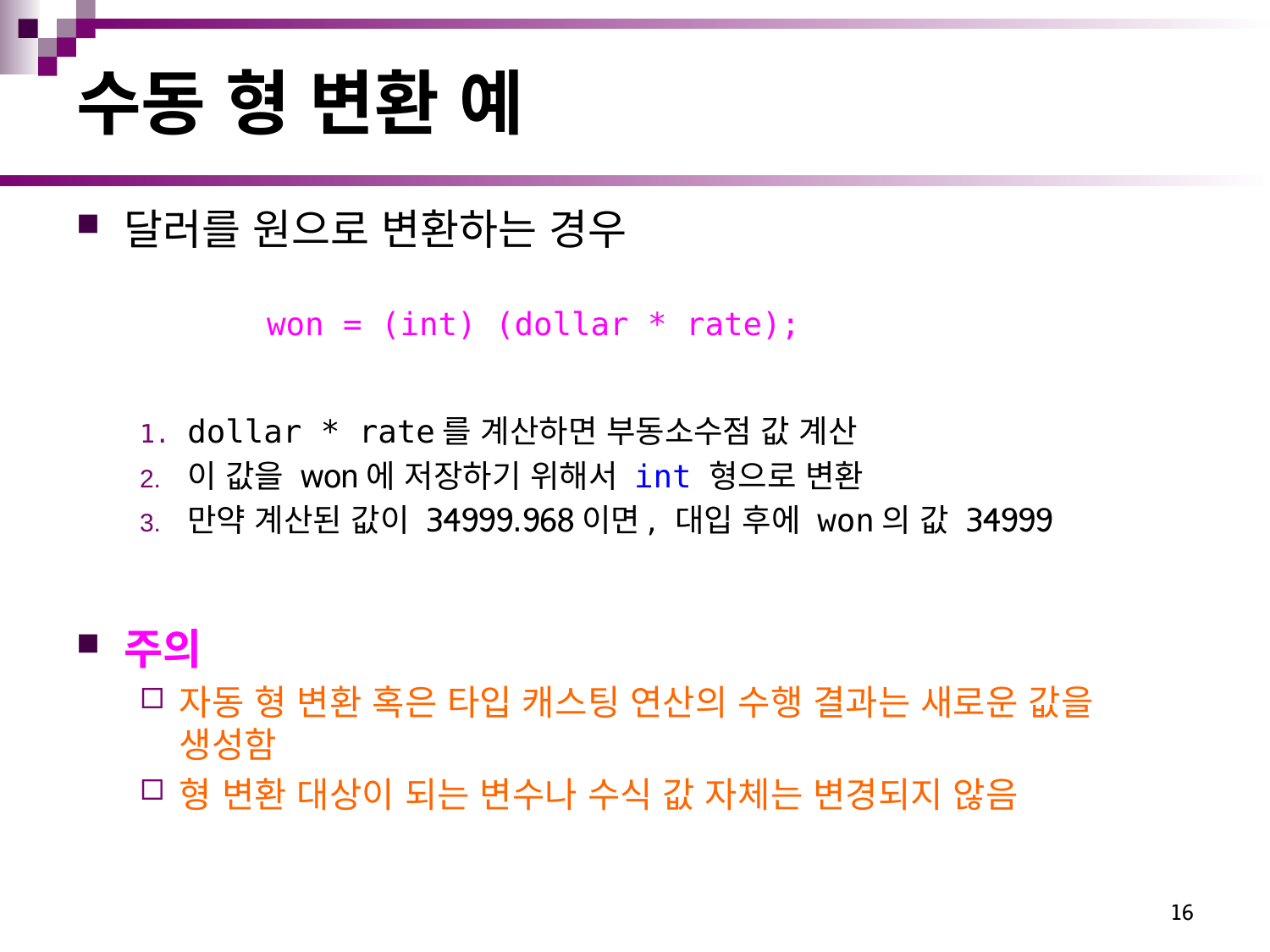

# 수동 형 변환 예
달러를 원으로 변환하는 경우

	won = (int) (dollar * rate);

dollar * rate를 계산하면 부동소수점 값 계산
이 값을 won에 저장하기 위해서 int 형으로 변환
만약 계산된 값이 34999.968이면, 대입 후에 won의 값 34999

주의
자동 형 변환 혹은 타입 캐스팅 연산의 수행 결과는 새로운 값을 생성함
형 변환 대상이 되는 변수나 수식 값 자체는 변경되지 않음
16